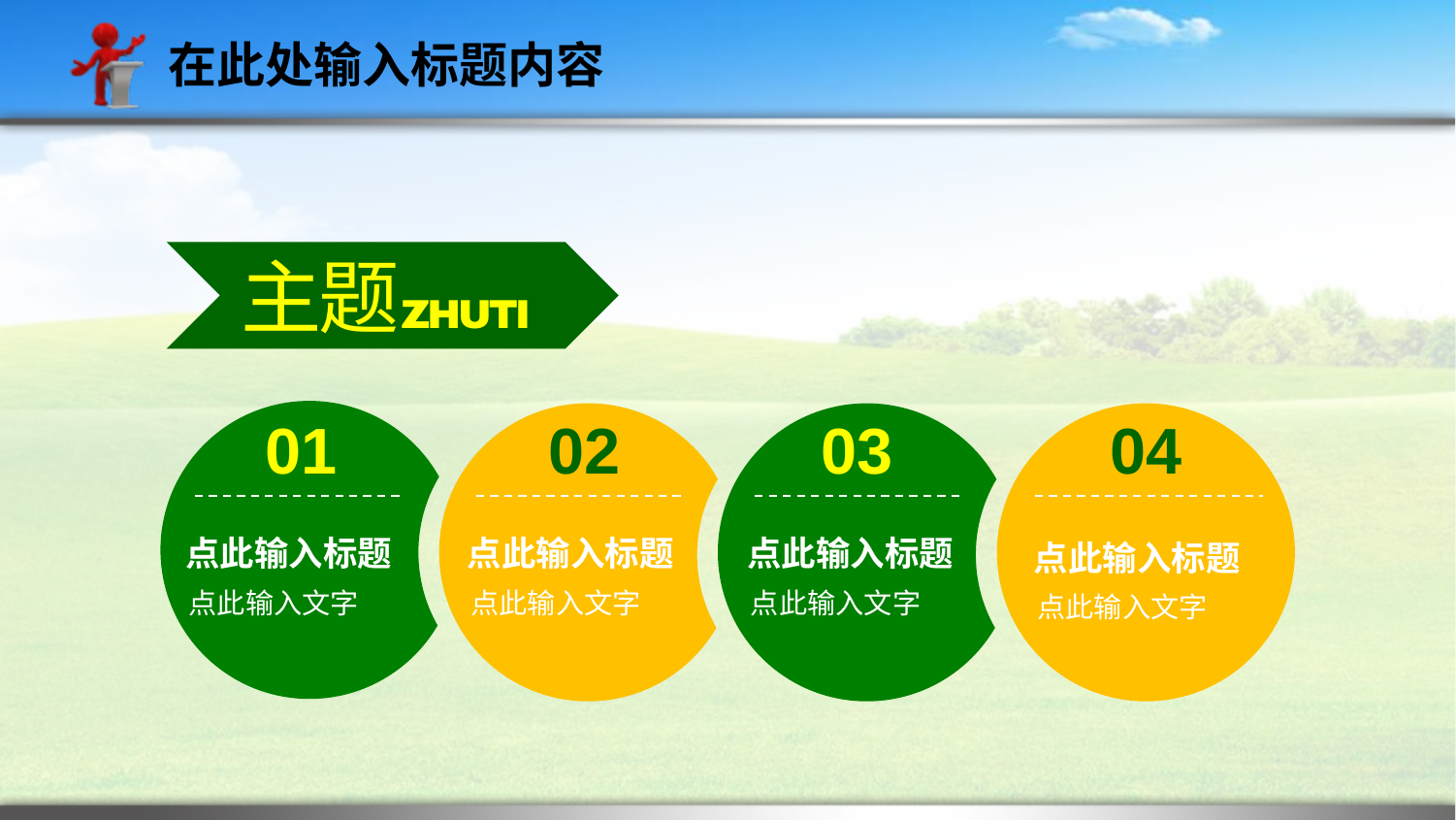

在此处输入标题内容
主题

ZHUTI

01
02
03
04

点此输入标题
点此输入标题
点此输入标题
点此输入标题
点此输入文字
点此输入文字
点此输入文字
点此输入文字